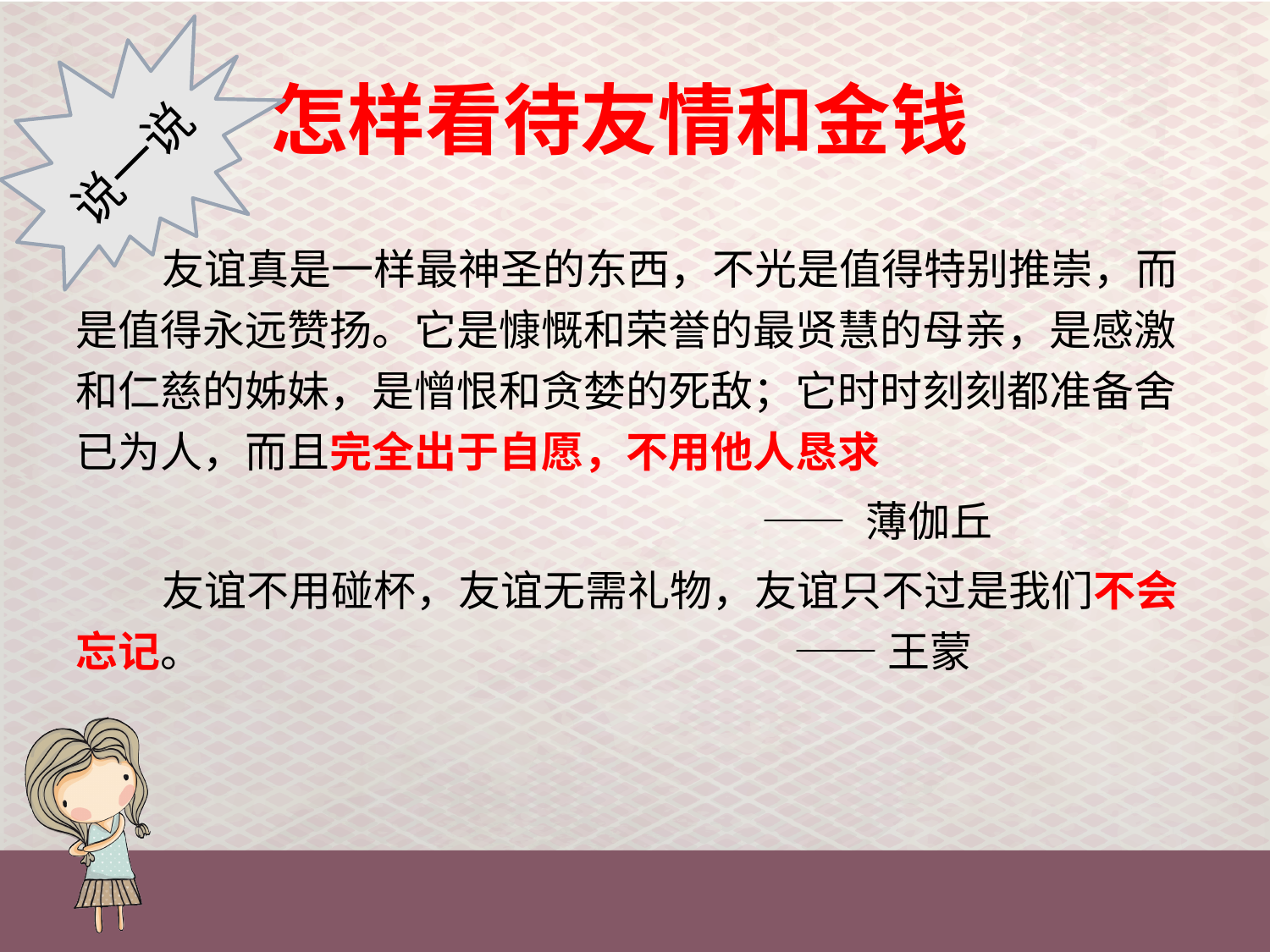

# 怎样看待友情和金钱
说一说
        友谊真是一样最神圣的东西，不光是值得特别推崇，而是值得永远赞扬。它是慷慨和荣誉的最贤慧的母亲，是感激和仁慈的姊妹，是憎恨和贪婪的死敌；它时时刻刻都准备舍已为人，而且完全出于自愿，不用他人恳求
                                                                        —— 薄伽丘
        友谊不用碰杯，友谊无需礼物，友谊只不过是我们不会忘记。                                                              —— 王蒙